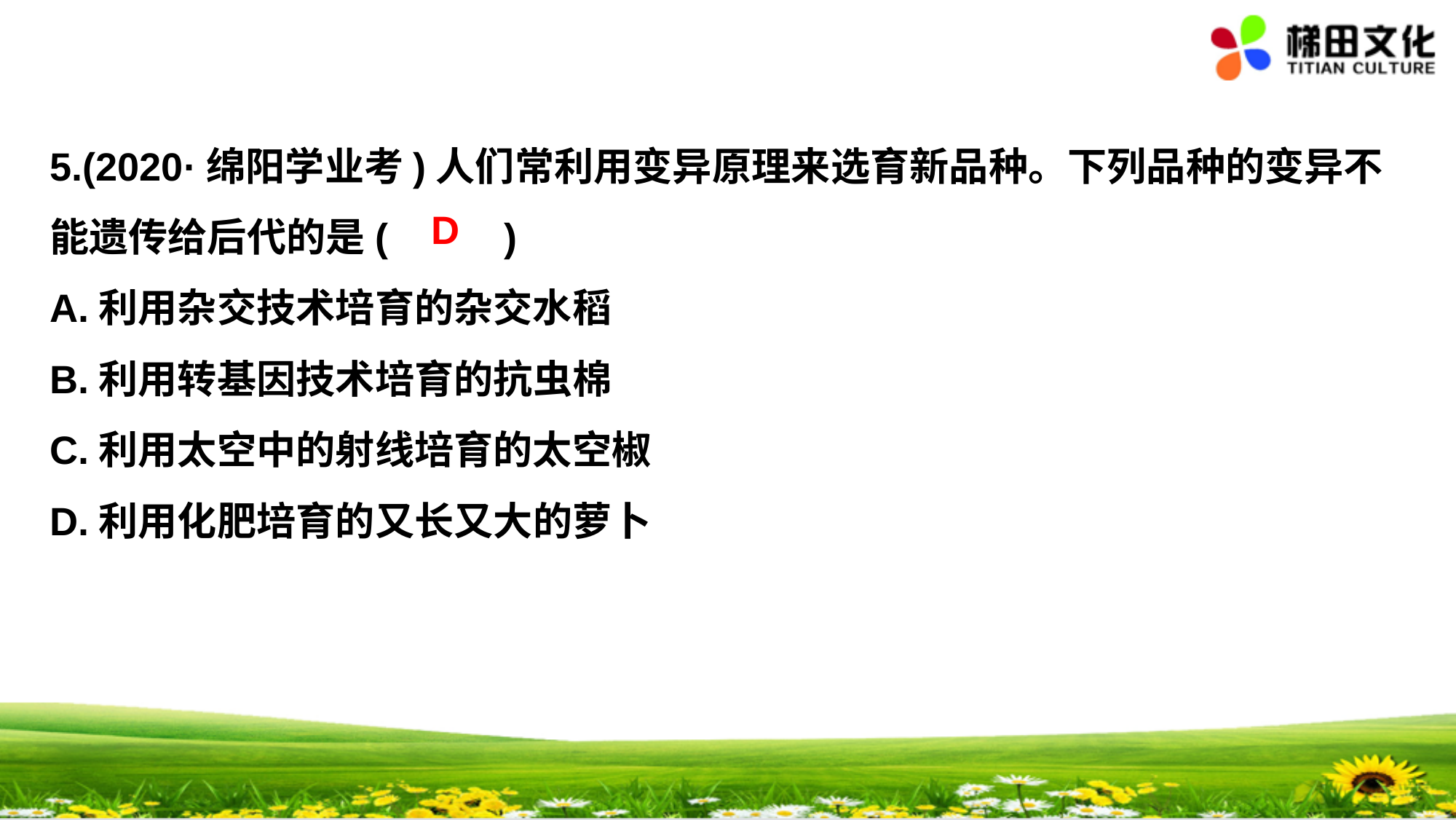

5.(2020·绵阳学业考)人们常利用变异原理来选育新品种。下列品种的变异不
能遗传给后代的是(　  　)
A.利用杂交技术培育的杂交水稻
B.利用转基因技术培育的抗虫棉
C.利用太空中的射线培育的太空椒
D.利用化肥培育的又长又大的萝卜
D